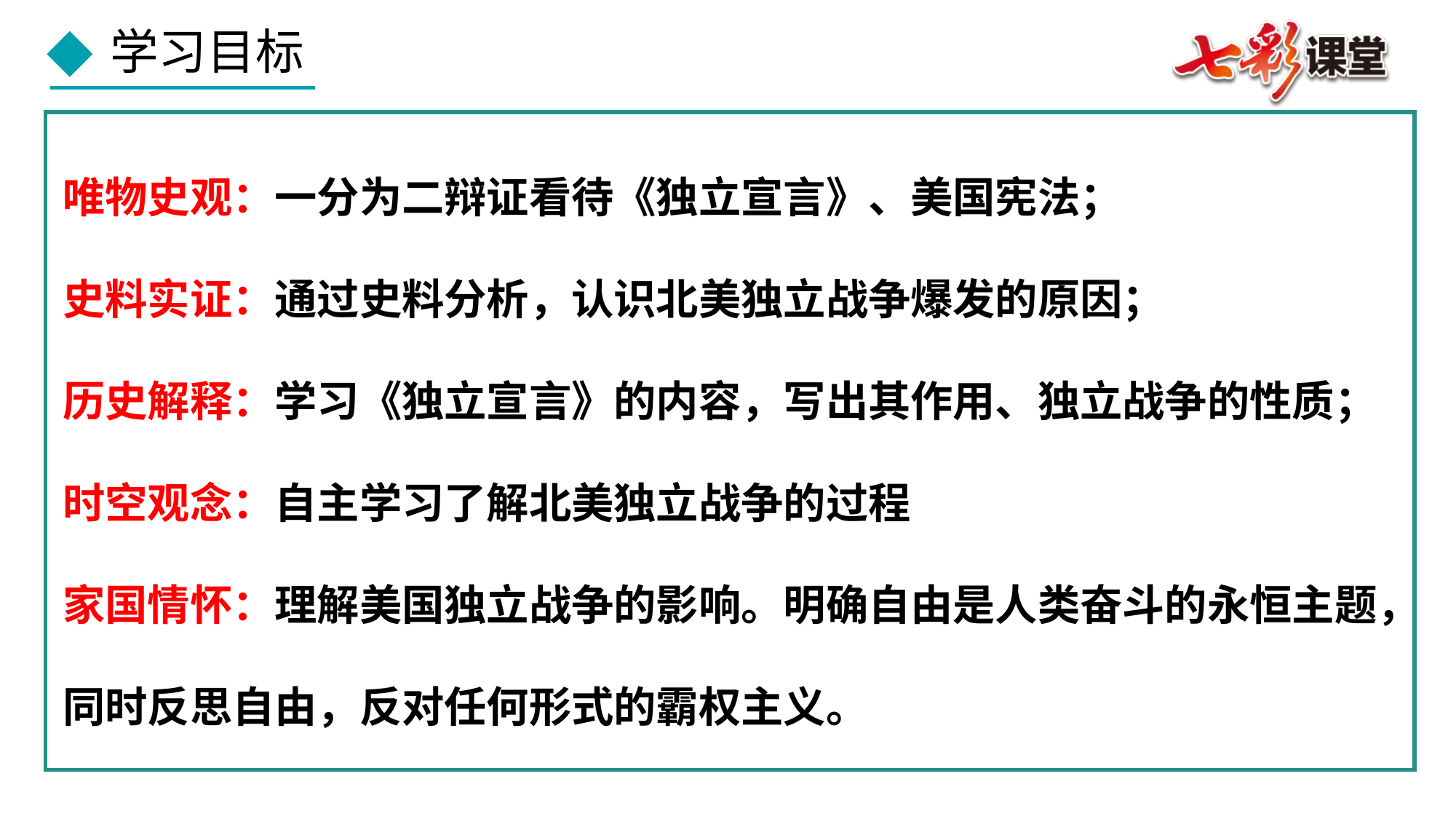

唯物史观：一分为二辩证看待《独立宣言》、美国宪法；
史料实证：通过史料分析，认识北美独立战争爆发的原因；
历史解释：学习《独立宣言》的内容，写出其作用、独立战争的性质；
时空观念：自主学习了解北美独立战争的过程
家国情怀：理解美国独立战争的影响。明确自由是人类奋斗的永恒主题，同时反思自由，反对任何形式的霸权主义。